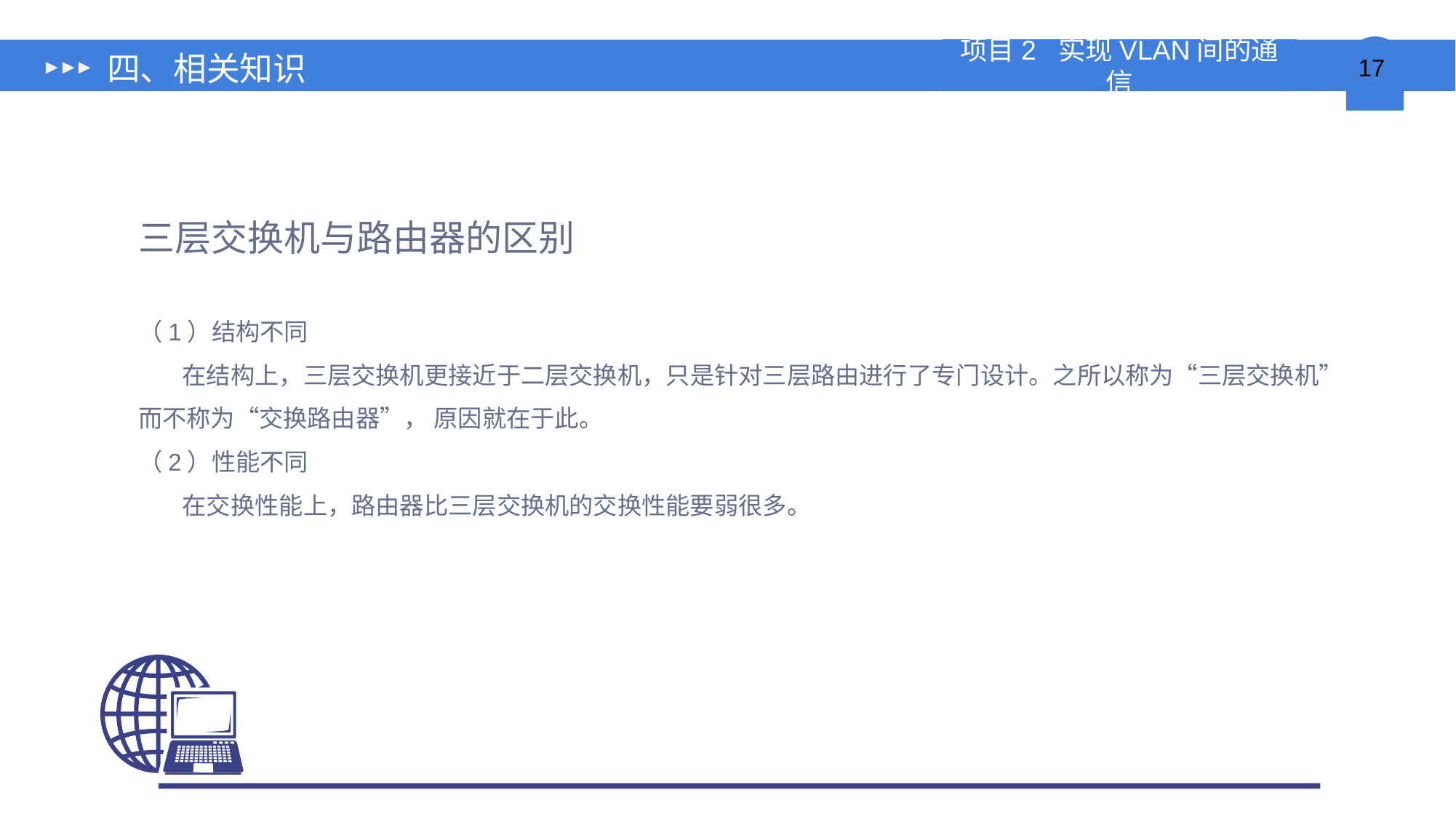

# 四、相关知识
三层交换机与路由器的区别

（1）结构不同
       在结构上，三层交换机更接近于二层交换机，只是针对三层路由进行了专门设计。之所以称为“三层交换机”而不称为“交换路由器”， 原因就在于此。
（2）性能不同
       在交换性能上，路由器比三层交换机的交换性能要弱很多。